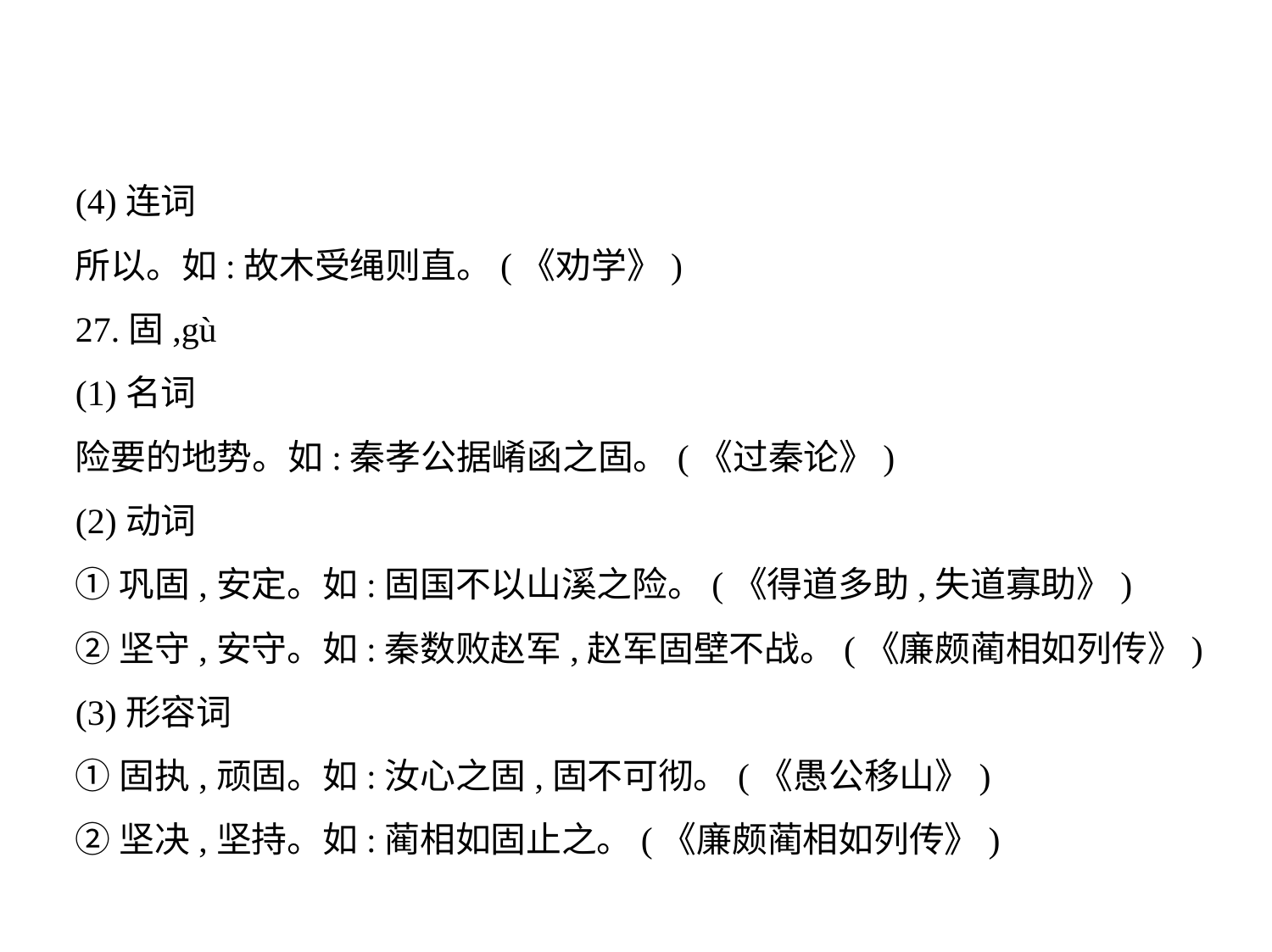

(4)连词
所以。如:故木受绳则直。(《劝学》)
27.固,gù
(1)名词
险要的地势。如:秦孝公据崤函之固。(《过秦论》)
(2)动词
①巩固,安定。如:固国不以山溪之险。(《得道多助,失道寡助》)
②坚守,安守。如:秦数败赵军,赵军固壁不战。(《廉颇蔺相如列传》)
(3)形容词
①固执,顽固。如:汝心之固,固不可彻。(《愚公移山》)
②坚决,坚持。如:蔺相如固止之。(《廉颇蔺相如列传》)